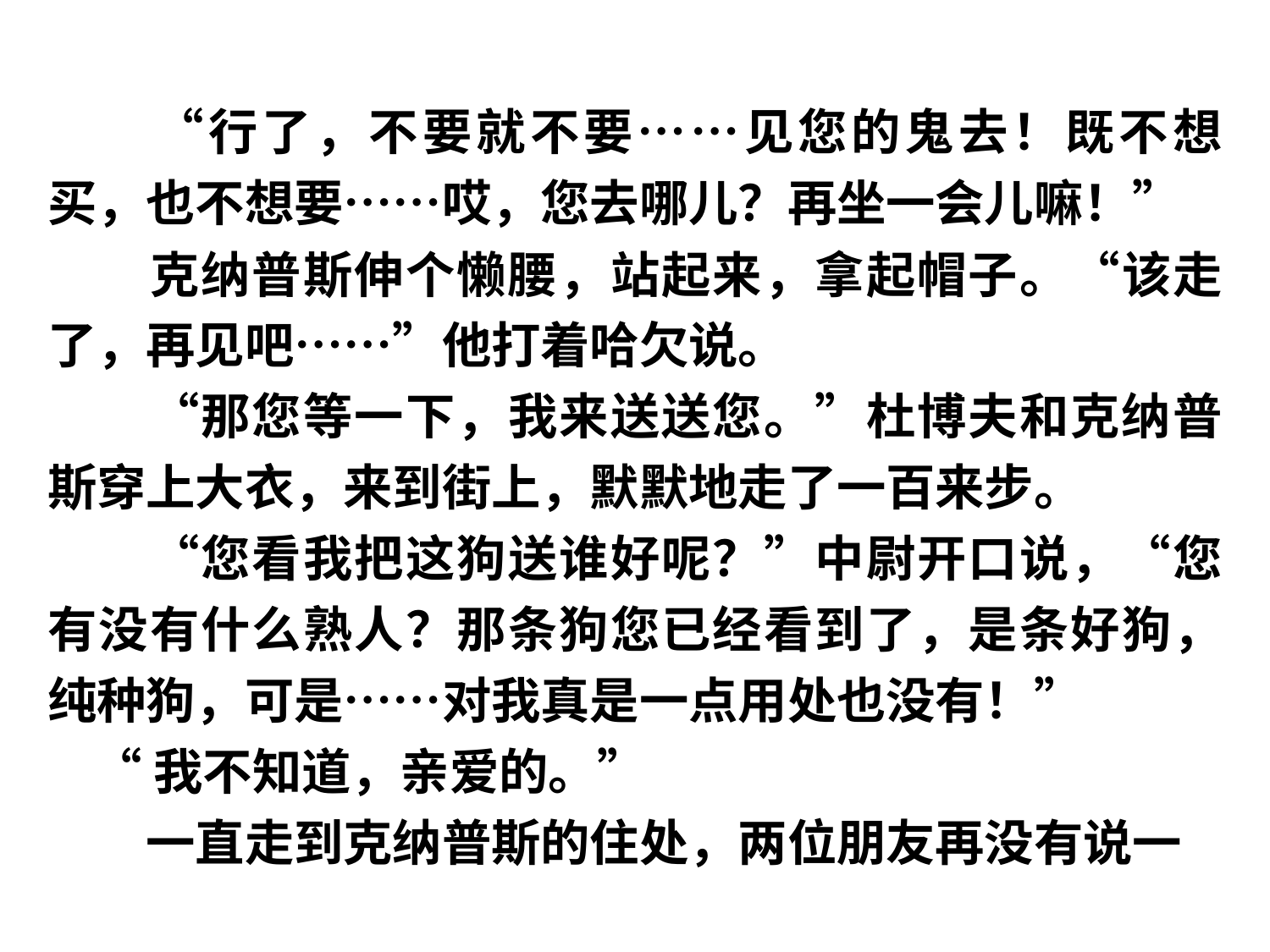

“行了，不要就不要……见您的鬼去！既不想买，也不想要……哎，您去哪儿？再坐一会儿嘛！”
　　克纳普斯伸个懒腰，站起来，拿起帽子。“该走了，再见吧……”他打着哈欠说。
　　“那您等一下，我来送送您。”杜博夫和克纳普斯穿上大衣，来到街上，默默地走了一百来步。
　　“您看我把这狗送谁好呢？”中尉开口说，“您有没有什么熟人？那条狗您已经看到了，是条好狗，纯种狗，可是……对我真是一点用处也没有！”
    “我不知道，亲爱的。”
　　一直走到克纳普斯的住处，两位朋友再没有说一